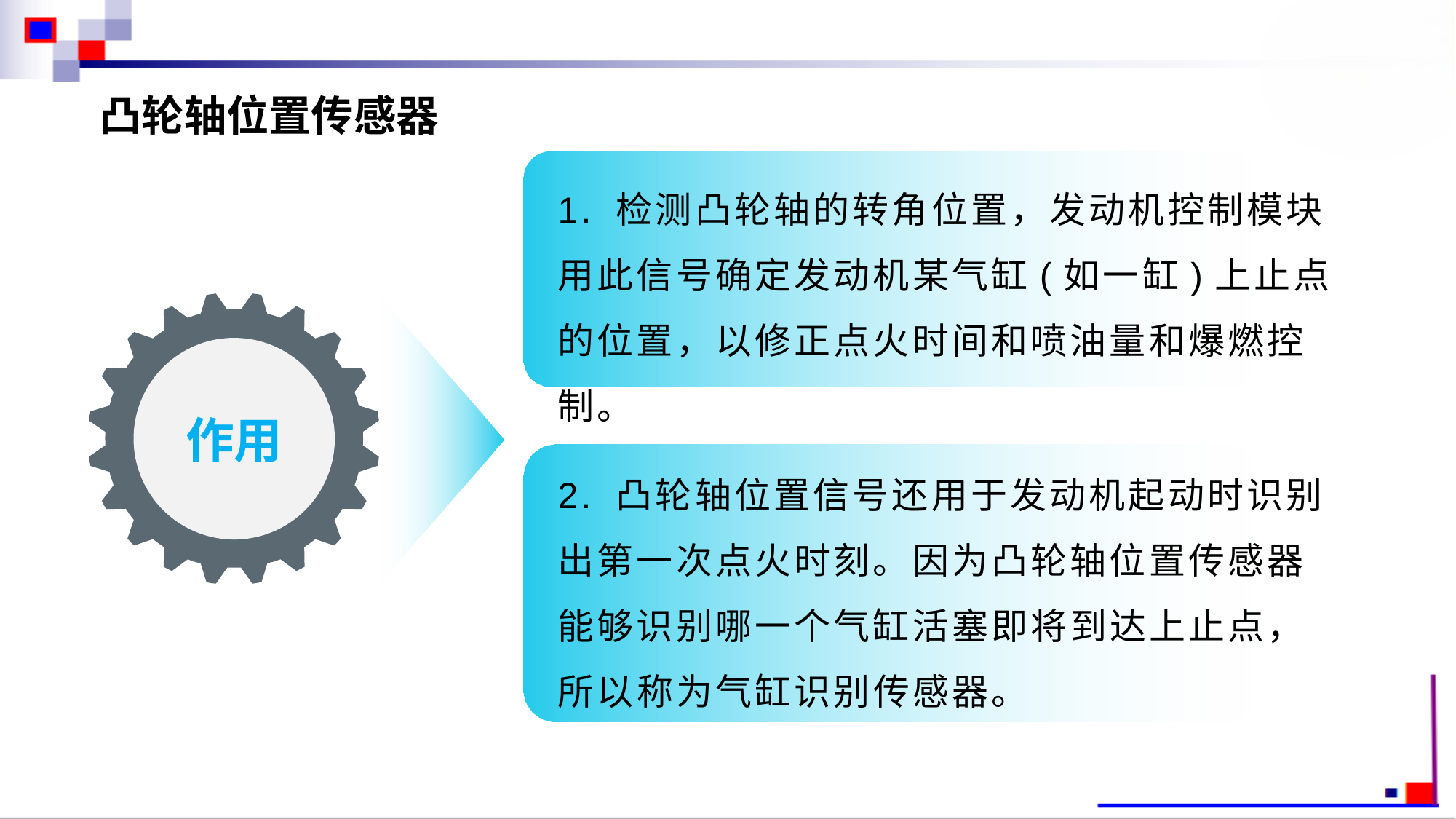

凸轮轴位置传感器

1. 检测凸轮轴的转角位置，发动机控制模块用此信号确定发动机某气缸(如一缸)上止点的位置，以修正点火时间和喷油量和爆燃控制。

作用

2. 凸轮轴位置信号还用于发动机起动时识别出第一次点火时刻。因为凸轮轴位置传感器能够识别哪一个气缸活塞即将到达上止点，所以称为气缸识别传感器。